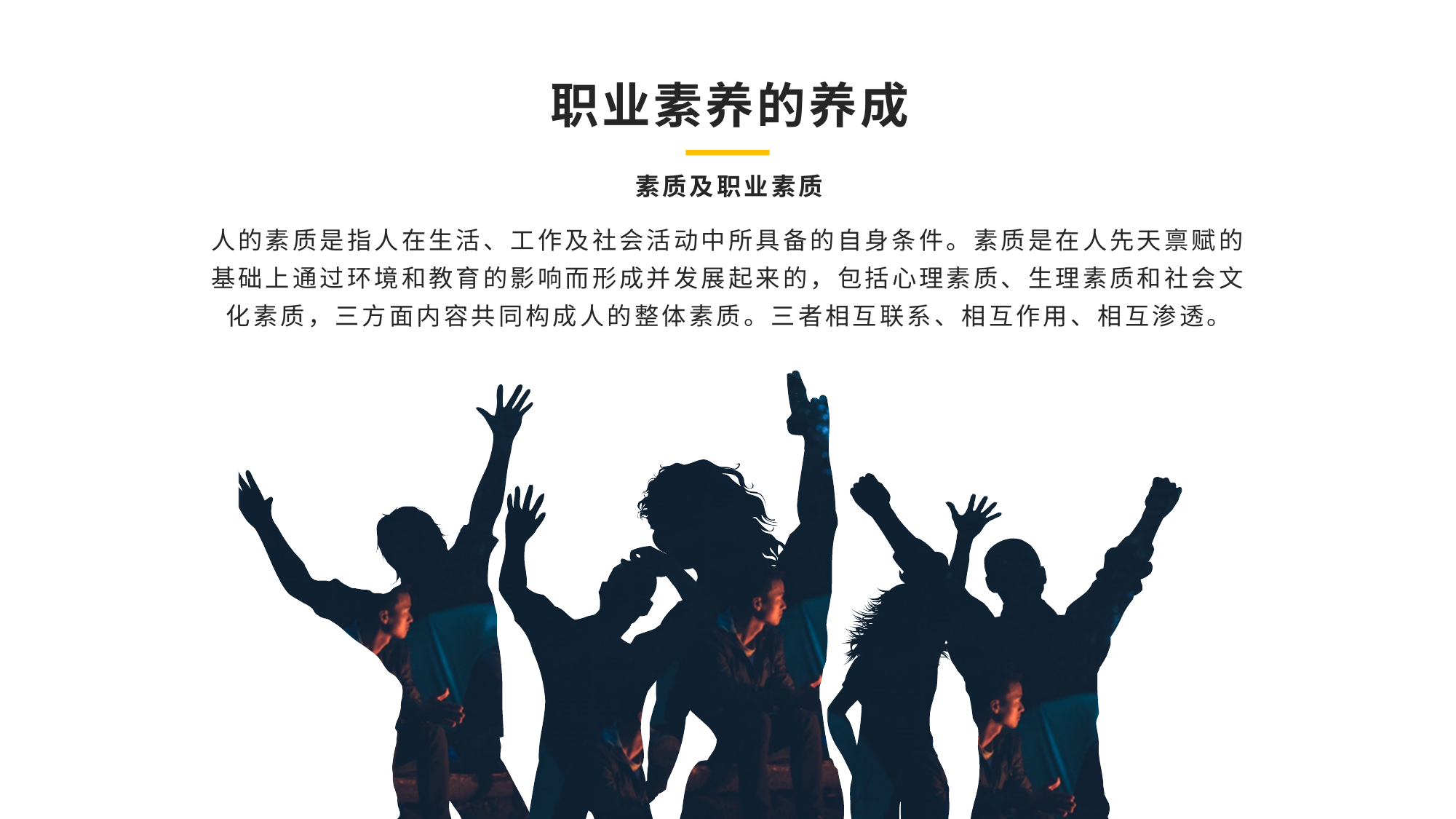

职业素养的养成

素质及职业素质
人的素质是指人在生活、工作及社会活动中所具备的自身条件。素质是在人先天禀赋的基础上通过环境和教育的影响而形成并发展起来的，包括心理素质、生理素质和社会文化素质，三方面内容共同构成人的整体素质。三者相互联系、相互作用、相互渗透。